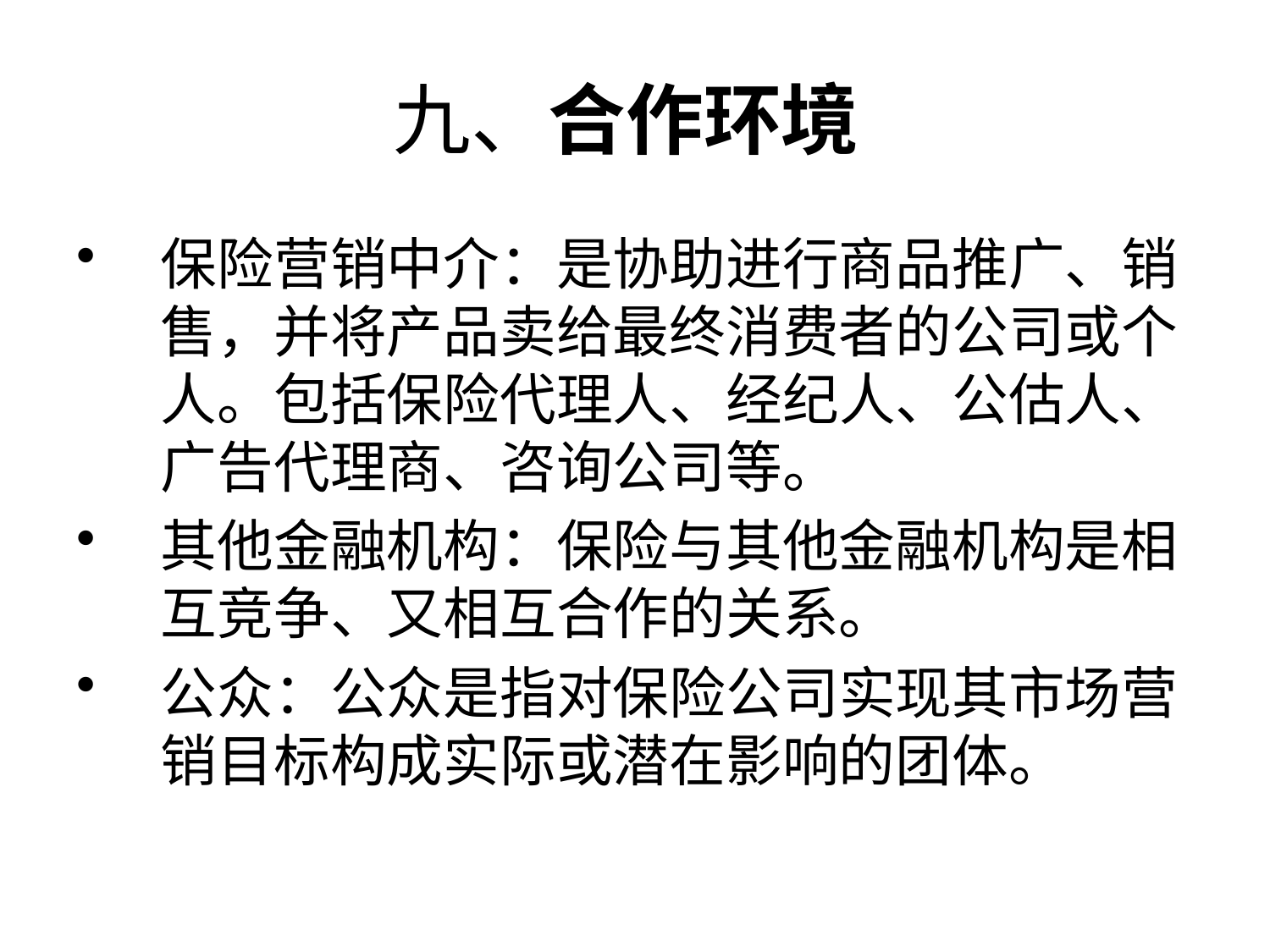

# 九、合作环境
保险营销中介：是协助进行商品推广、销售，并将产品卖给最终消费者的公司或个人。包括保险代理人、经纪人、公估人、广告代理商、咨询公司等。
其他金融机构：保险与其他金融机构是相互竞争、又相互合作的关系。
公众：公众是指对保险公司实现其市场营销目标构成实际或潜在影响的团体。